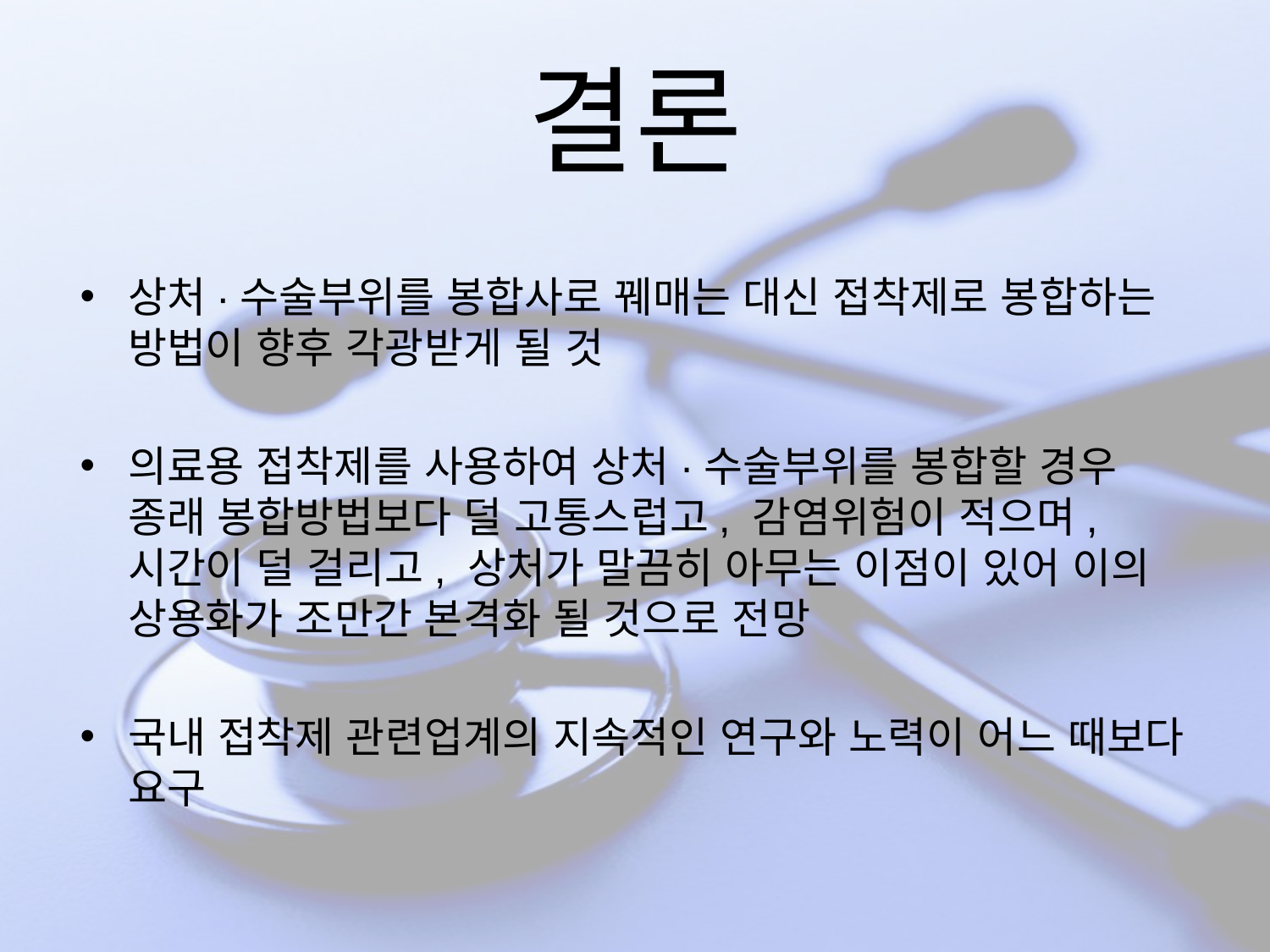

# 결론
상처·수술부위를 봉합사로 꿰매는 대신 접착제로 봉합하는 방법이 향후 각광받게 될 것

의료용 접착제를 사용하여 상처·수술부위를 봉합할 경우 종래 봉합방법보다 덜 고통스럽고, 감염위험이 적으며, 시간이 덜 걸리고, 상처가 말끔히 아무는 이점이 있어 이의 상용화가 조만간 본격화 될 것으로 전망

국내 접착제 관련업계의 지속적인 연구와 노력이 어느 때보다 요구